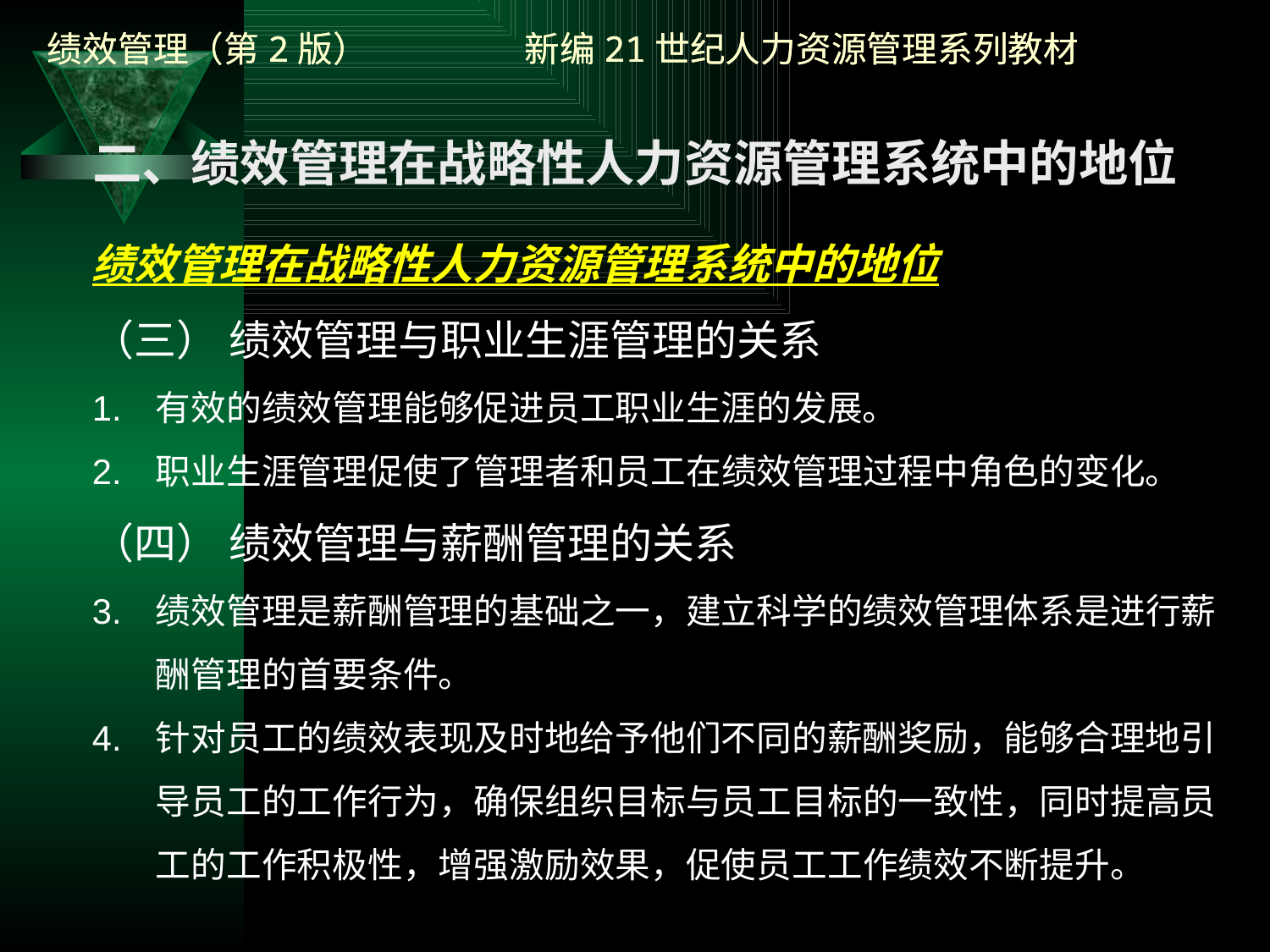

二、绩效管理在战略性人力资源管理系统中的地位
绩效管理在战略性人力资源管理系统中的地位
（三） 绩效管理与职业生涯管理的关系
有效的绩效管理能够促进员工职业生涯的发展。
职业生涯管理促使了管理者和员工在绩效管理过程中角色的变化。
（四） 绩效管理与薪酬管理的关系
绩效管理是薪酬管理的基础之一，建立科学的绩效管理体系是进行薪酬管理的首要条件。
针对员工的绩效表现及时地给予他们不同的薪酬奖励，能够合理地引导员工的工作行为，确保组织目标与员工目标的一致性，同时提高员工的工作积极性，增强激励效果，促使员工工作绩效不断提升。